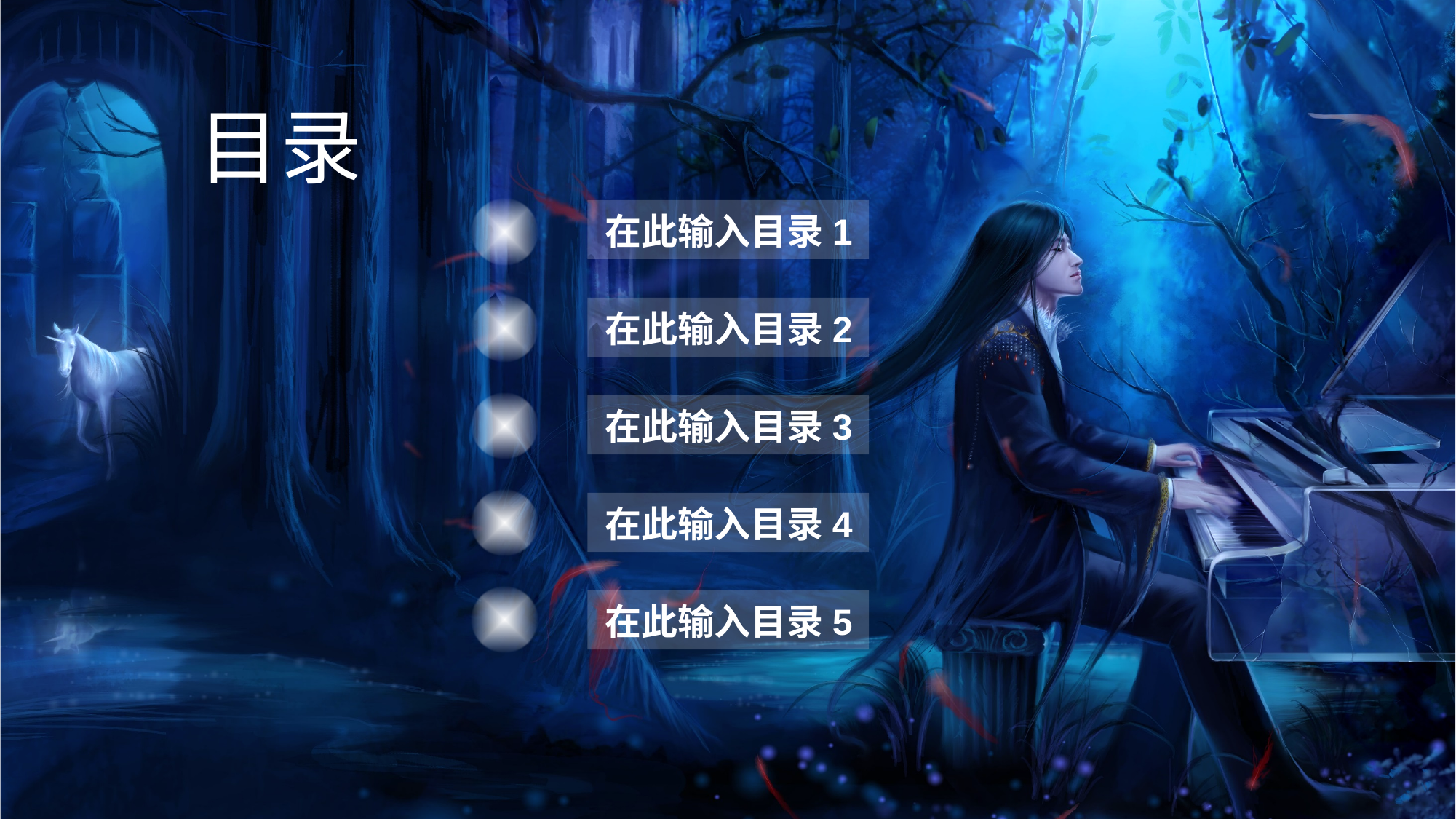

目录

在此输入目录1

在此输入目录2

在此输入目录3

在此输入目录4

在此输入目录5